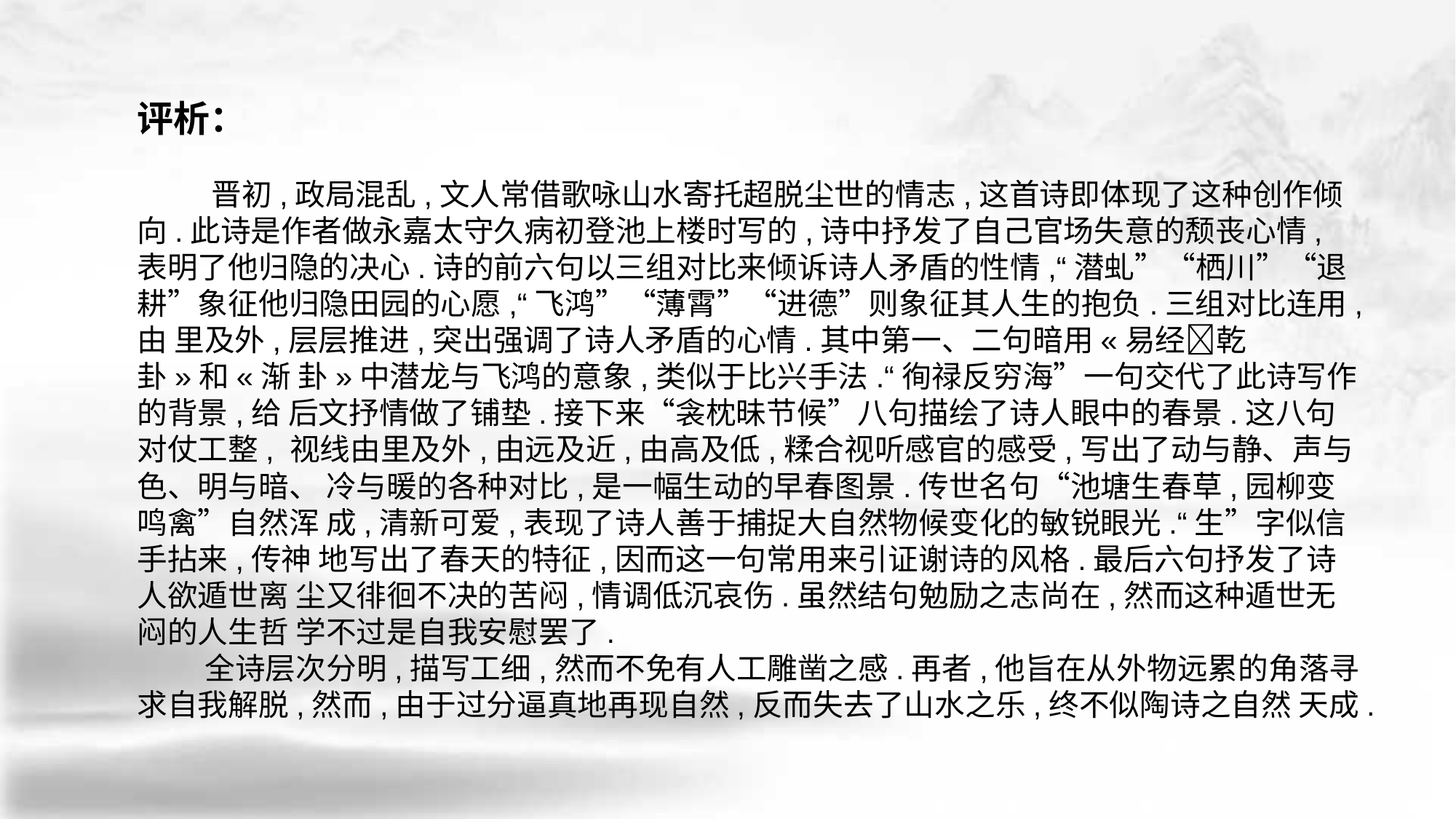

评析：

          晋初,政局混乱,文人常借歌咏山水寄托超脱尘世的情志,这首诗即体现了这种创作倾 向.此诗是作者做永嘉太守久病初登池上楼时写的,诗中抒发了自己官场失意的颓丧心情, 表明了他归隐的决心.诗的前六句以三组对比来倾诉诗人矛盾的性情,“潜虬”“栖川”“退 耕”象征他归隐田园的心愿,“飞鸿”“薄霄”“进德”则象征其人生的抱负.三组对比连用,由 里及外,层层推进,突出强调了诗人矛盾的心情.其中第一、二句暗用«易经􀅰乾卦»和«渐 卦»中潜龙与飞鸿的意象,类似于比兴手法.“徇禄反穷海”一句交代了此诗写作的背景,给 后文抒情做了铺垫.接下来“衾枕昧节候”八句描绘了诗人眼中的春景.这八句对仗工整, 视线由里及外,由远及近,由高及低,糅合视听感官的感受,写出了动与静、声与色、明与暗、 冷与暖的各种对比,是一幅生动的早春图景.传世名句“池塘生春草,园柳变鸣禽”自然浑 成,清新可爱,表现了诗人善于捕捉大自然物候变化的敏锐眼光.“生”字似信手拈来,传神 地写出了春天的特征,因而这一句常用来引证谢诗的风格.最后六句抒发了诗人欲遁世离 尘又徘徊不决的苦闷,情调低沉哀伤.虽然结句勉励之志尚在,然而这种遁世无闷的人生哲 学不过是自我安慰罢了.
         全诗层次分明,描写工细,然而不免有人工雕凿之感.再者,他旨在从外物远累的角落寻求自我解脱,然而,由于过分逼真地再现自然,反而失去了山水之乐,终不似陶诗之自然 天成.